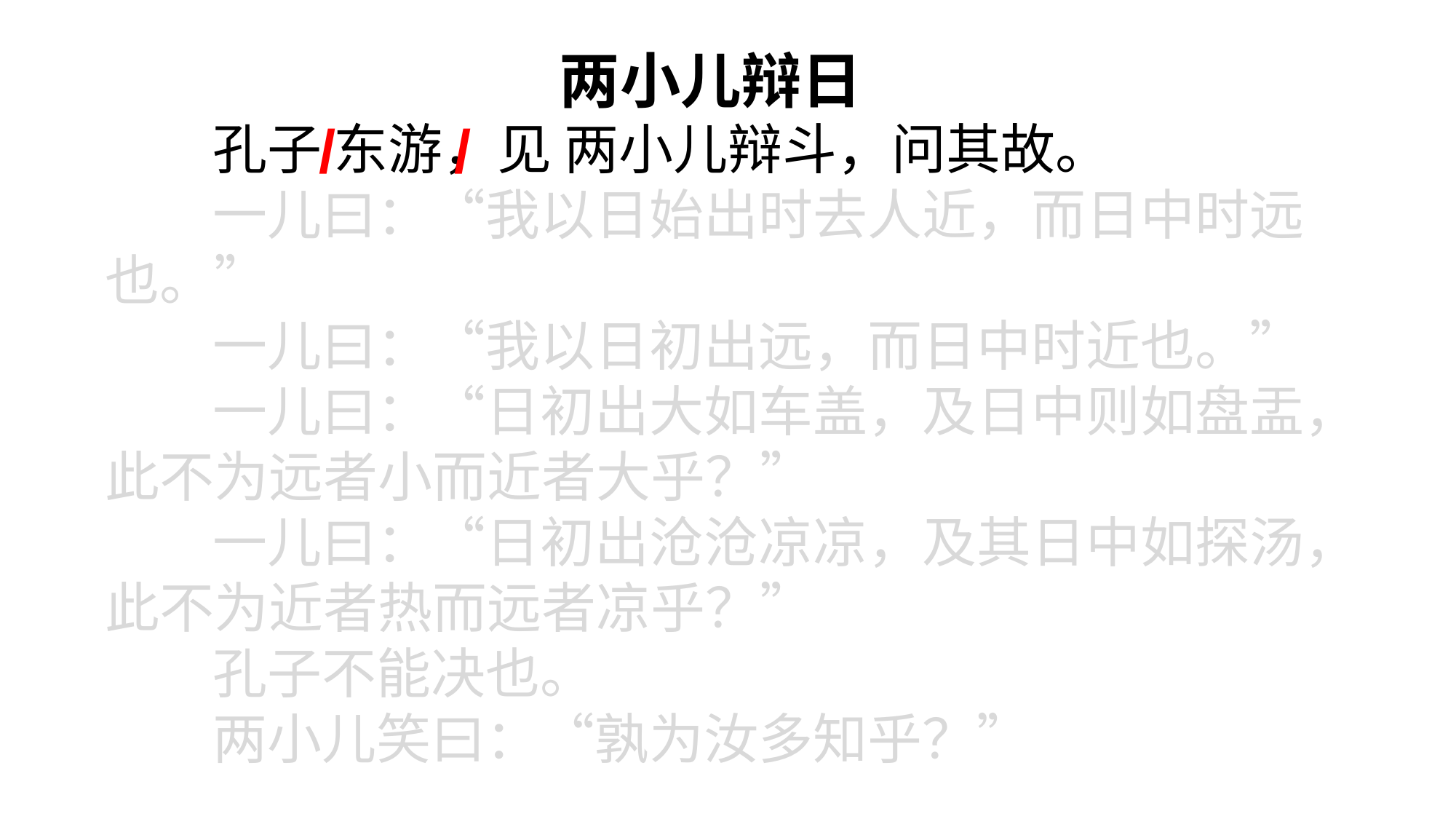

两小儿辩日
孔子 东游，见 两小儿辩斗，问其故。
一儿曰：“我以日始出时去人近，而日中时远也。”
一儿曰：“我以日初出远，而日中时近也。”
一儿曰：“日初出大如车盖，及日中则如盘盂，此不为远者小而近者大乎？”
一儿曰：“日初出沧沧凉凉，及其日中如探汤，此不为近者热而远者凉乎？”
孔子不能决也。
两小儿笑曰：“孰为汝多知乎？”

/       /